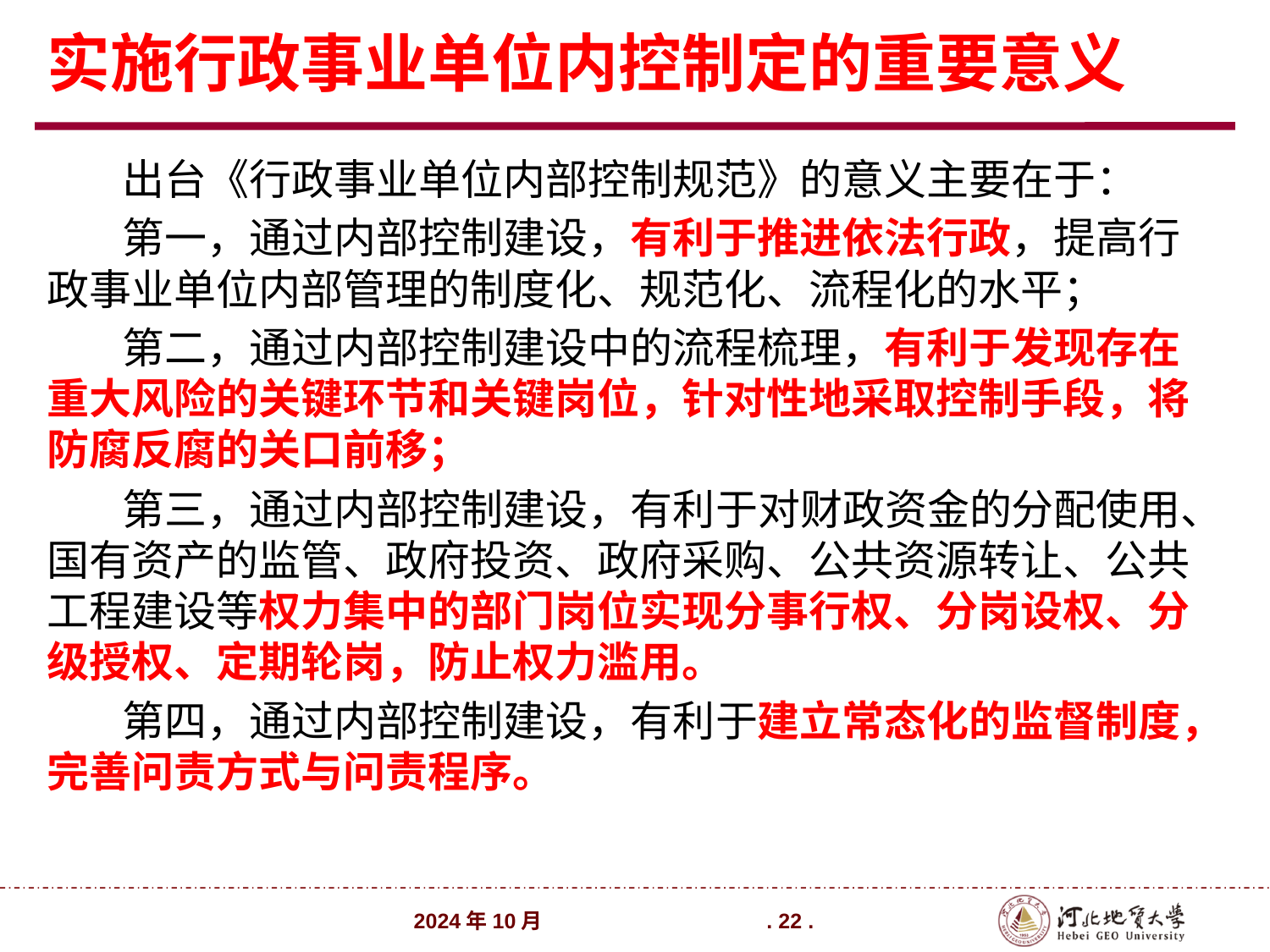

# 实施行政事业单位内控制定的重要意义
出台《行政事业单位内部控制规范》的意义主要在于：
第一，通过内部控制建设，有利于推进依法行政，提高行政事业单位内部管理的制度化、规范化、流程化的水平；
第二，通过内部控制建设中的流程梳理，有利于发现存在重大风险的关键环节和关键岗位，针对性地采取控制手段，将防腐反腐的关口前移；
第三，通过内部控制建设，有利于对财政资金的分配使用、国有资产的监管、政府投资、政府采购、公共资源转让、公共工程建设等权力集中的部门岗位实现分事行权、分岗设权、分级授权、定期轮岗，防止权力滥用。
第四，通过内部控制建设，有利于建立常态化的监督制度，完善问责方式与问责程序。
2024年10月                                             . 22 .